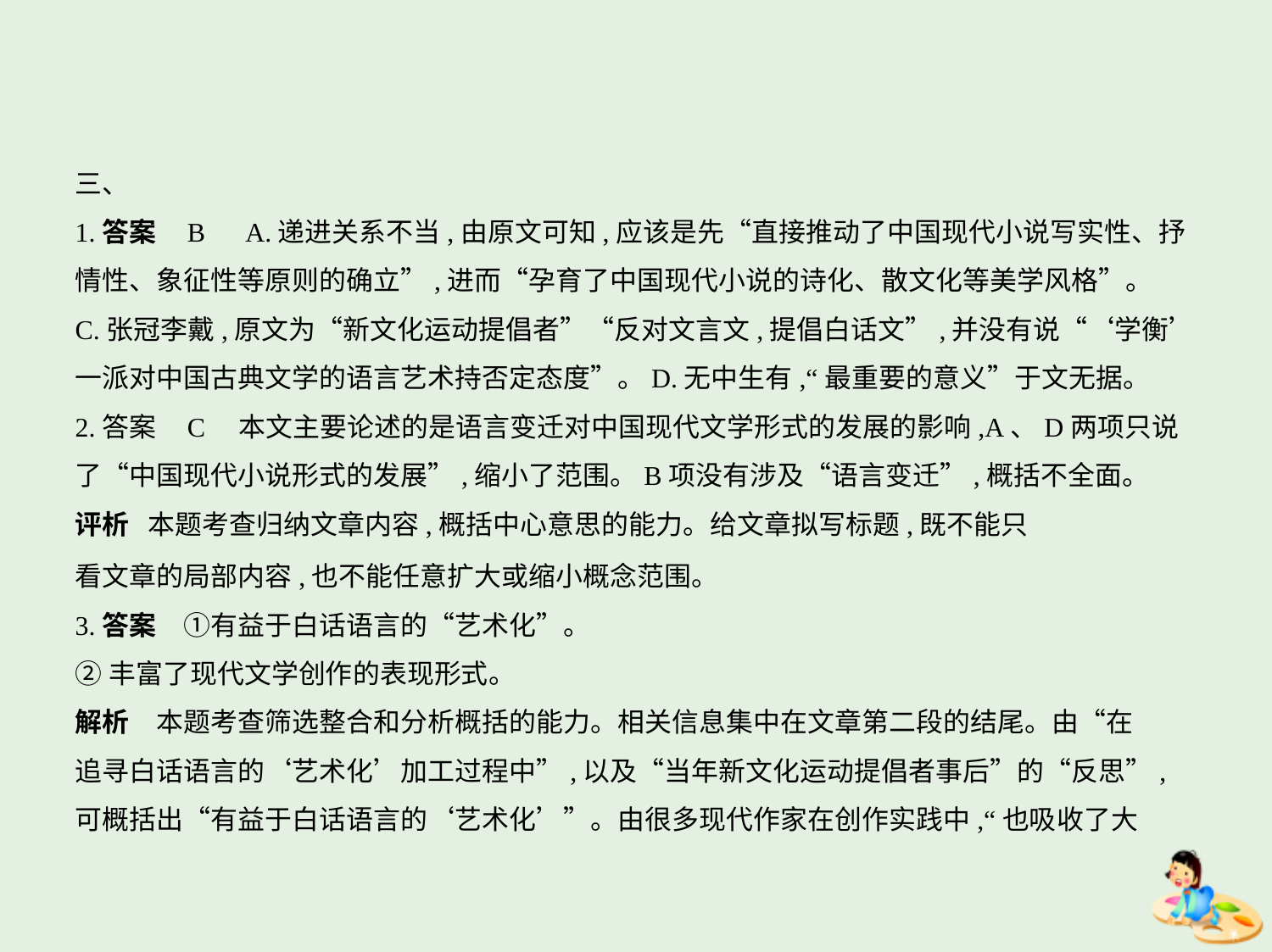

三、
1.答案    B　A.递进关系不当,由原文可知,应该是先“直接推动了中国现代小说写实性、抒
情性、象征性等原则的确立”,进而“孕育了中国现代小说的诗化、散文化等美学风格”。
C.张冠李戴,原文为“新文化运动提倡者”“反对文言文,提倡白话文”,并没有说“‘学衡’
一派对中国古典文学的语言艺术持否定态度”。D.无中生有,“最重要的意义”于文无据。
2.答案    C　本文主要论述的是语言变迁对中国现代文学形式的发展的影响,A、D两项只说
了“中国现代小说形式的发展”,缩小了范围。B项没有涉及“语言变迁”,概括不全面。
评析   本题考查归纳文章内容,概括中心意思的能力。给文章拟写标题,既不能只
看文章的局部内容,也不能任意扩大或缩小概念范围。
3.答案　①有益于白话语言的“艺术化”。
②丰富了现代文学创作的表现形式。
解析　本题考查筛选整合和分析概括的能力。相关信息集中在文章第二段的结尾。由“在
追寻白话语言的‘艺术化’加工过程中”,以及“当年新文化运动提倡者事后”的“反思”,
可概括出“有益于白话语言的‘艺术化’”。由很多现代作家在创作实践中,“也吸收了大